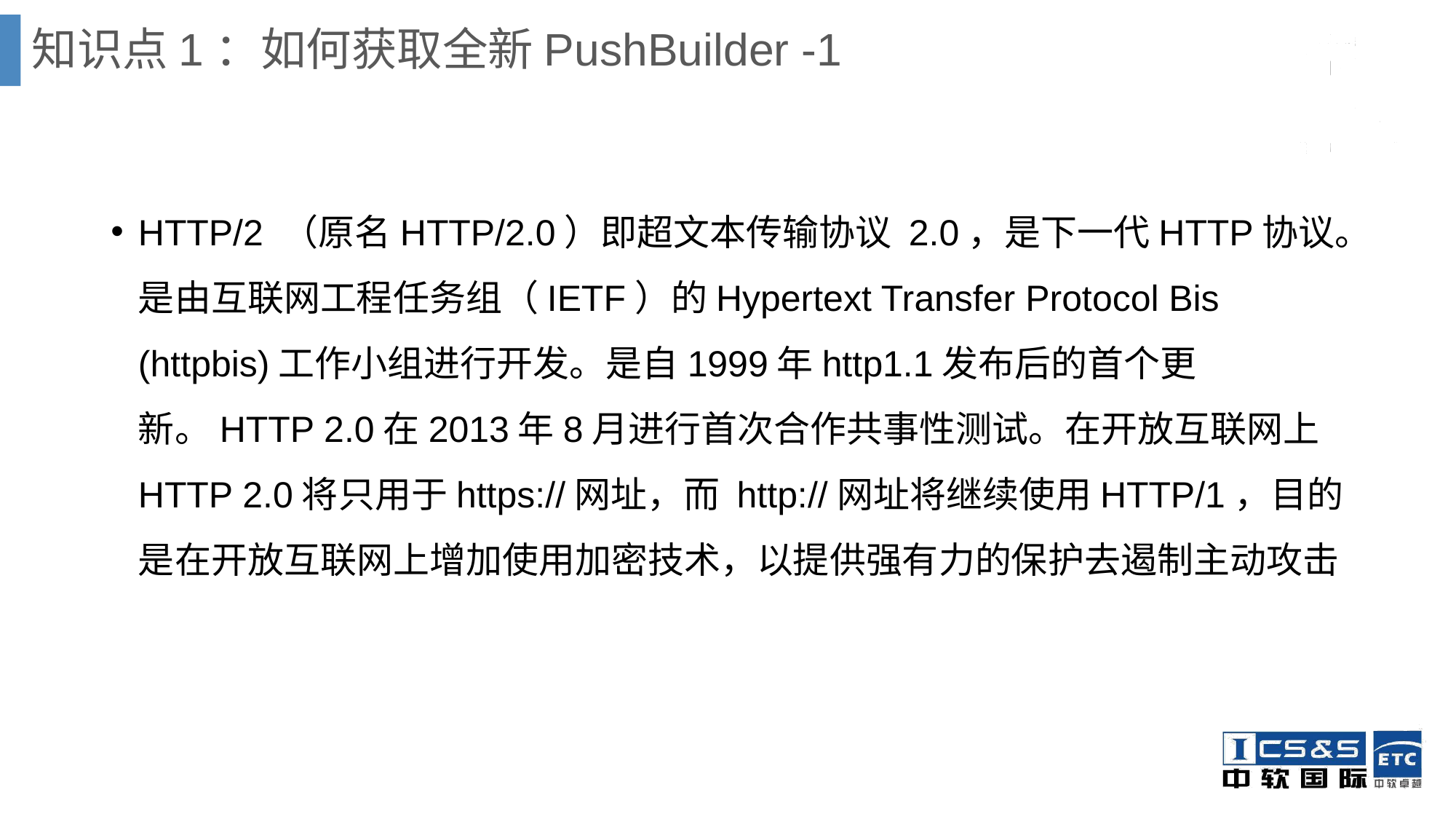

# 知识点1：如何获取全新PushBuilder -1
HTTP/2 （原名HTTP/2.0）即超文本传输协议 2.0，是下一代HTTP协议。是由互联网工程任务组（IETF）的Hypertext Transfer Protocol Bis (httpbis)工作小组进行开发。是自1999年http1.1发布后的首个更新。HTTP 2.0在2013年8月进行首次合作共事性测试。在开放互联网上HTTP 2.0将只用于https://网址，而 http://网址将继续使用HTTP/1，目的是在开放互联网上增加使用加密技术，以提供强有力的保护去遏制主动攻击